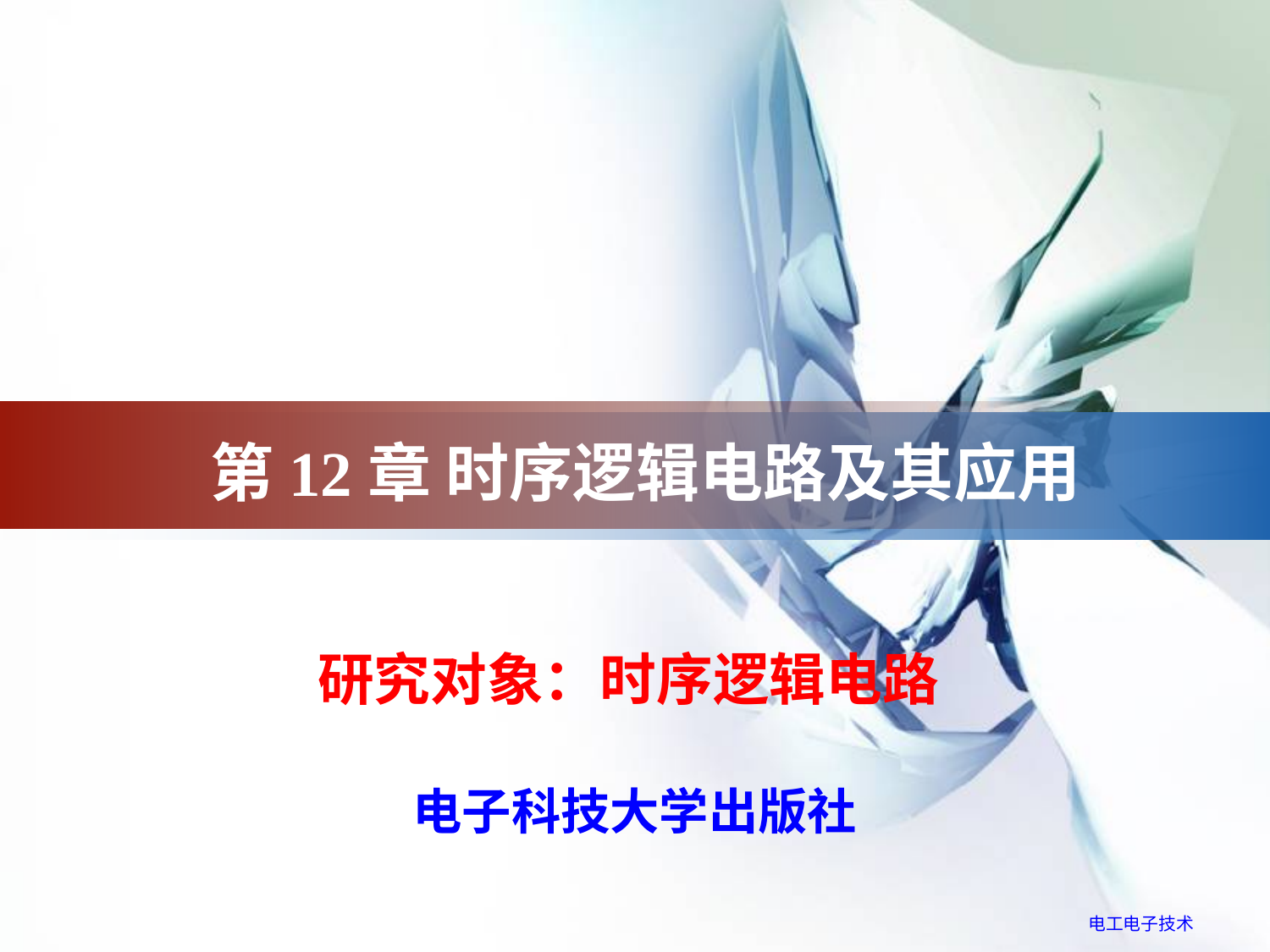

# 第12章 时序逻辑电路及其应用
研究对象：时序逻辑电路
电子科技大学出版社

电工电子技术